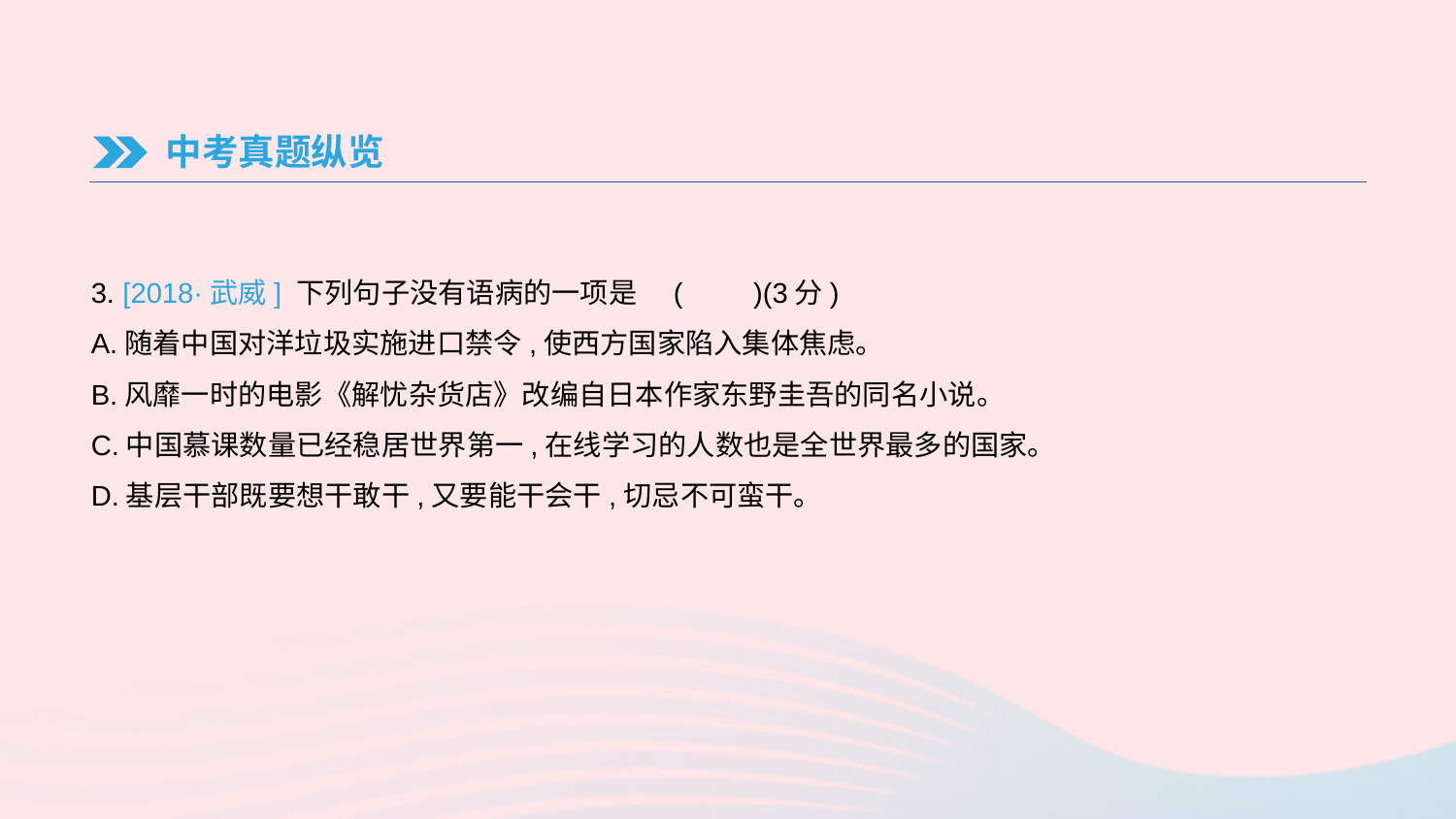

中考真题纵览

3. [2018·武威] 下列句子没有语病的一项是	(　　)(3分)
A.随着中国对洋垃圾实施进口禁令,使西方国家陷入集体焦虑。
B.风靡一时的电影《解忧杂货店》改编自日本作家东野圭吾的同名小说。
C.中国慕课数量已经稳居世界第一,在线学习的人数也是全世界最多的国家。
D.基层干部既要想干敢干,又要能干会干,切忌不可蛮干。